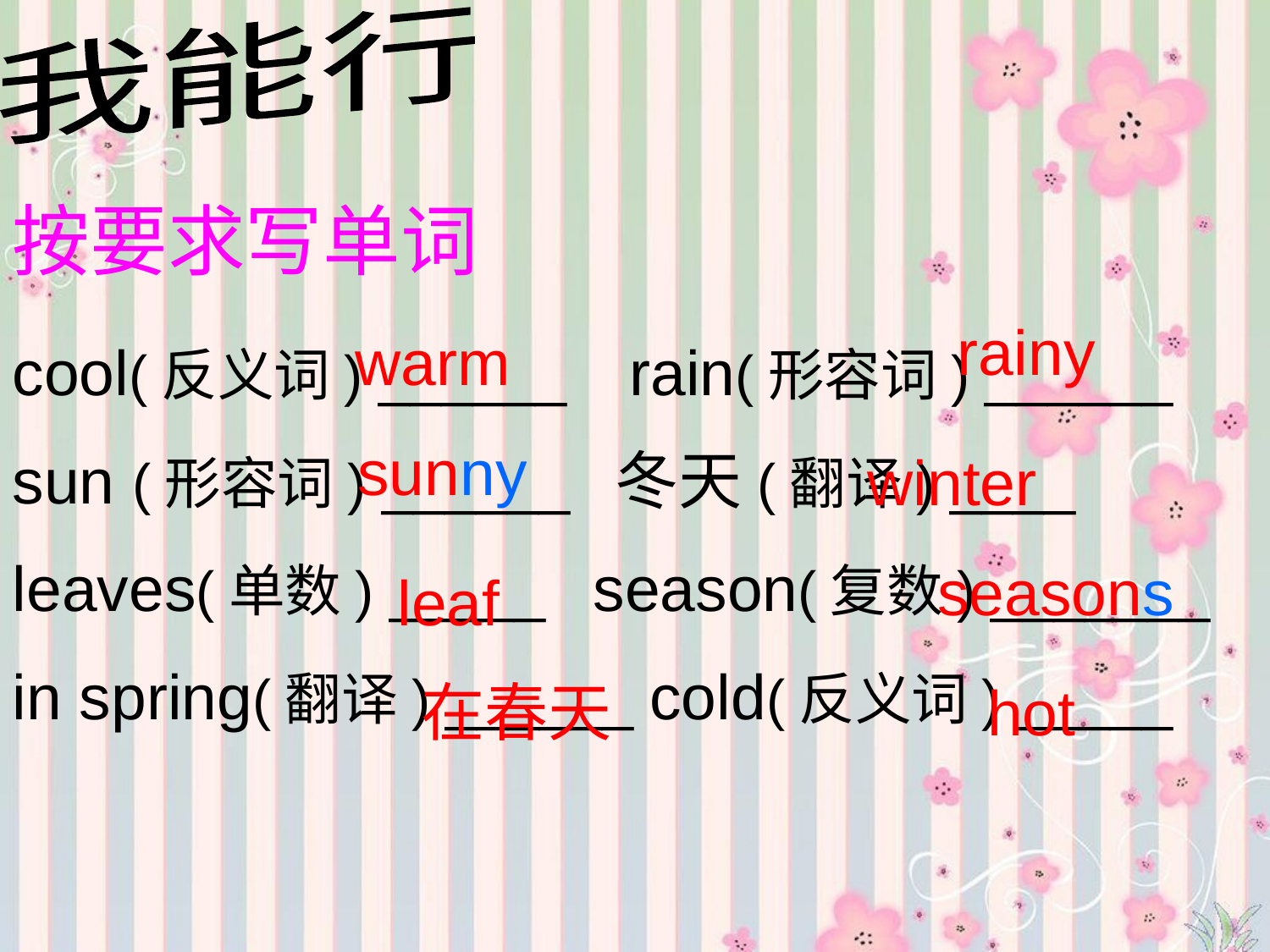

我能行

按要求写单词
rainy
 warm
cool(反义词) ______    rain(形容词) ______
sun (形容词) ______  冬天(翻译) ____
leaves(单数) _____   season(复数) _______
in spring(翻译) ______ cold(反义词) _____

sunny
winter
seasons
leaf
  在春天
hot